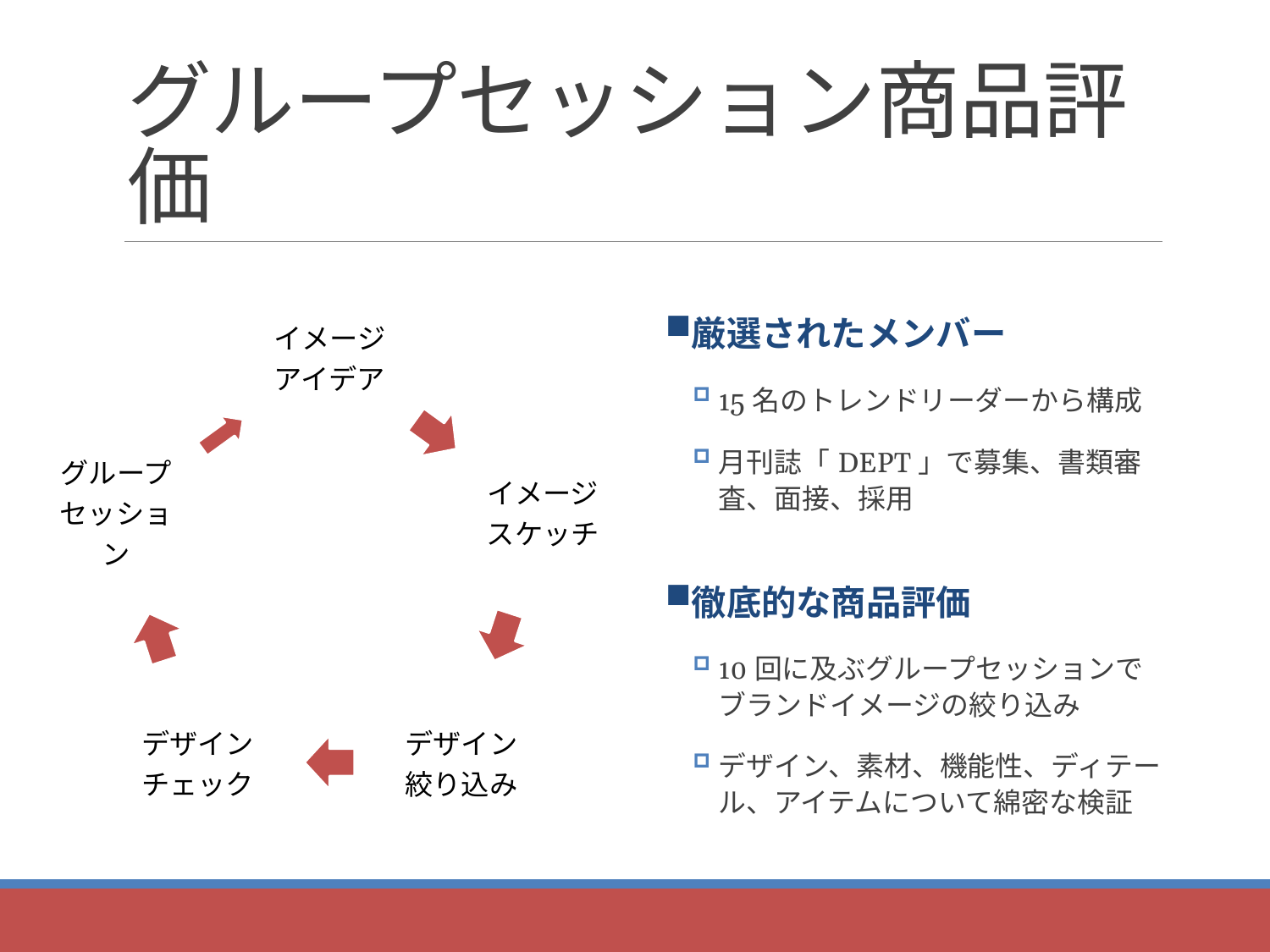

# グループセッション商品評価
イメージ
アイデア
イメージ
スケッチ
デザイン
絞り込み
デザイン
チェック
グループ
セッション
厳選されたメンバー
15名のトレンドリーダーから構成
月刊誌「DEPT」で募集、書類審査、面接、採用
徹底的な商品評価
10回に及ぶグループセッションで
ブランドイメージの絞り込み
デザイン、素材、機能性、ディテール、アイテムについて綿密な検証